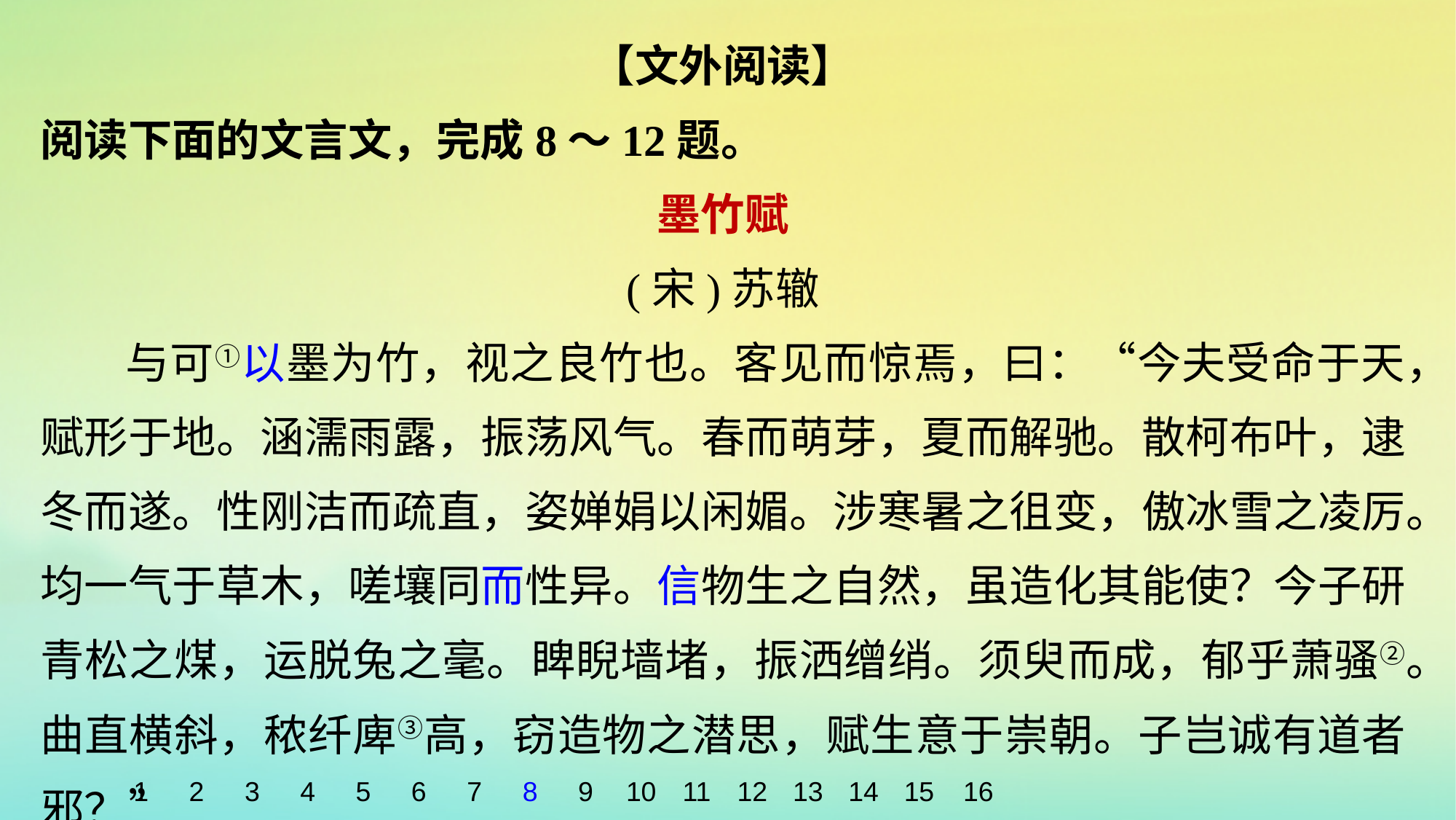

【文外阅读】
阅读下面的文言文，完成8～12题。
墨竹赋
(宋)苏辙
与可①以墨为竹，视之良竹也。客见而惊焉，曰：“今夫受命于天，赋形于地。涵濡雨露，振荡风气。春而萌芽，夏而解驰。散柯布叶，逮冬而遂。性刚洁而疏直，姿婵娟以闲媚。涉寒暑之徂变，傲冰雪之凌厉。均一气于草木，嗟壤同而性异。信物生之自然，虽造化其能使？今子研青松之煤，运脱兔之毫。睥睨墙堵，振洒缯绡。须臾而成，郁乎萧骚②。曲直横斜，秾纤庳③高，窃造物之潜思，赋生意于崇朝。子岂诚有道者邪？”
1
2
3
4
5
6
7
8
9
10
11
12
13
14
15
16